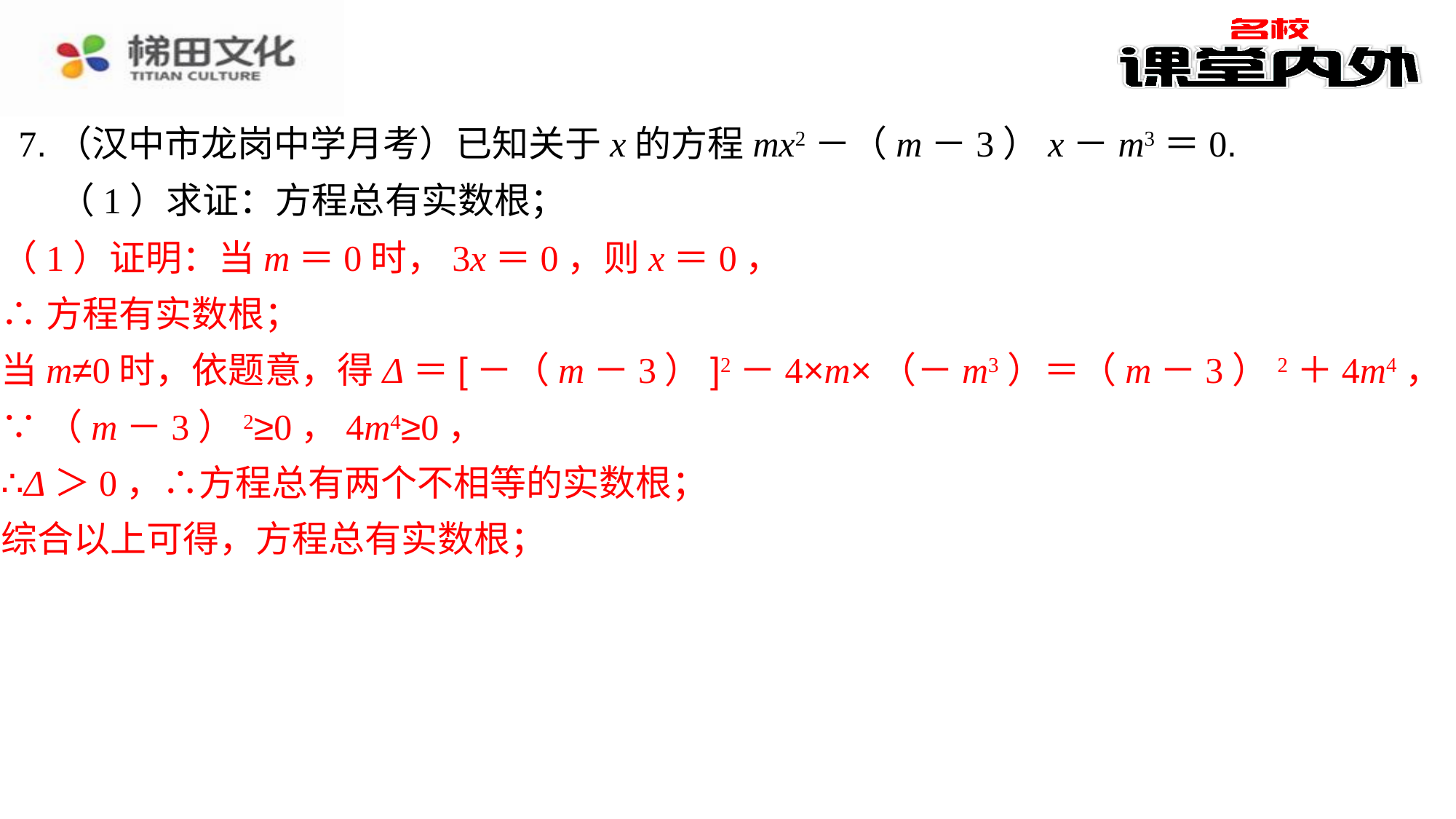

7.（汉中市龙岗中学月考）已知关于x的方程mx2－（m－3）x－m3＝0.
（1）求证：方程总有实数根；
（1）证明：当m＝0时，3x＝0，则x＝0，
∴方程有实数根；
当m≠0时，依题意，得Δ＝[－（m－3）]2－4×m×（－m3）＝（m－3）2＋4m4，
∵（m－3）2≥0，4m4≥0，
∴Δ＞0，∴方程总有两个不相等的实数根；
综合以上可得，方程总有实数根；